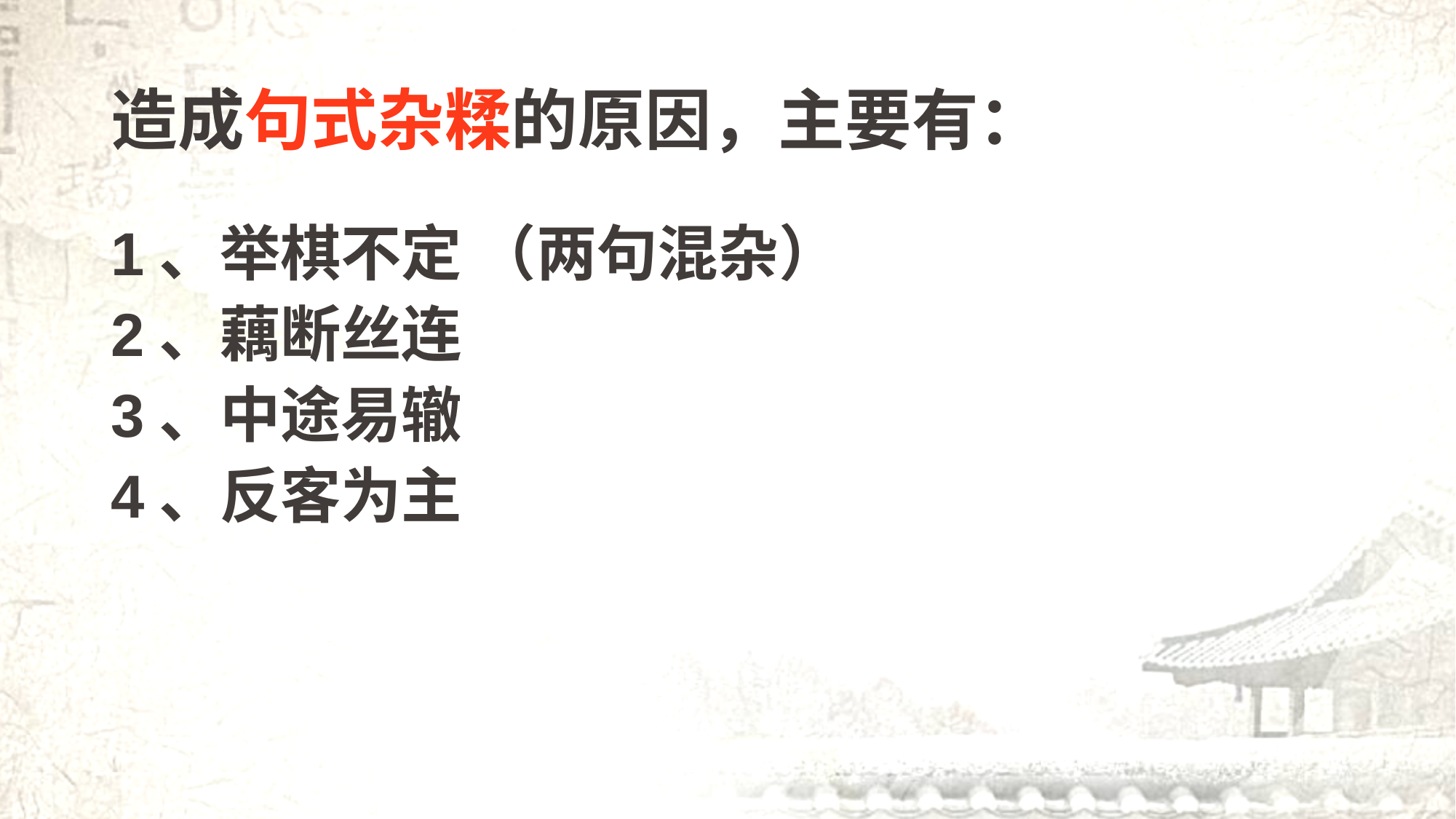

# 造成句式杂糅的原因，主要有：
1、举棋不定 （两句混杂）
2、藕断丝连
3、中途易辙
4、反客为主